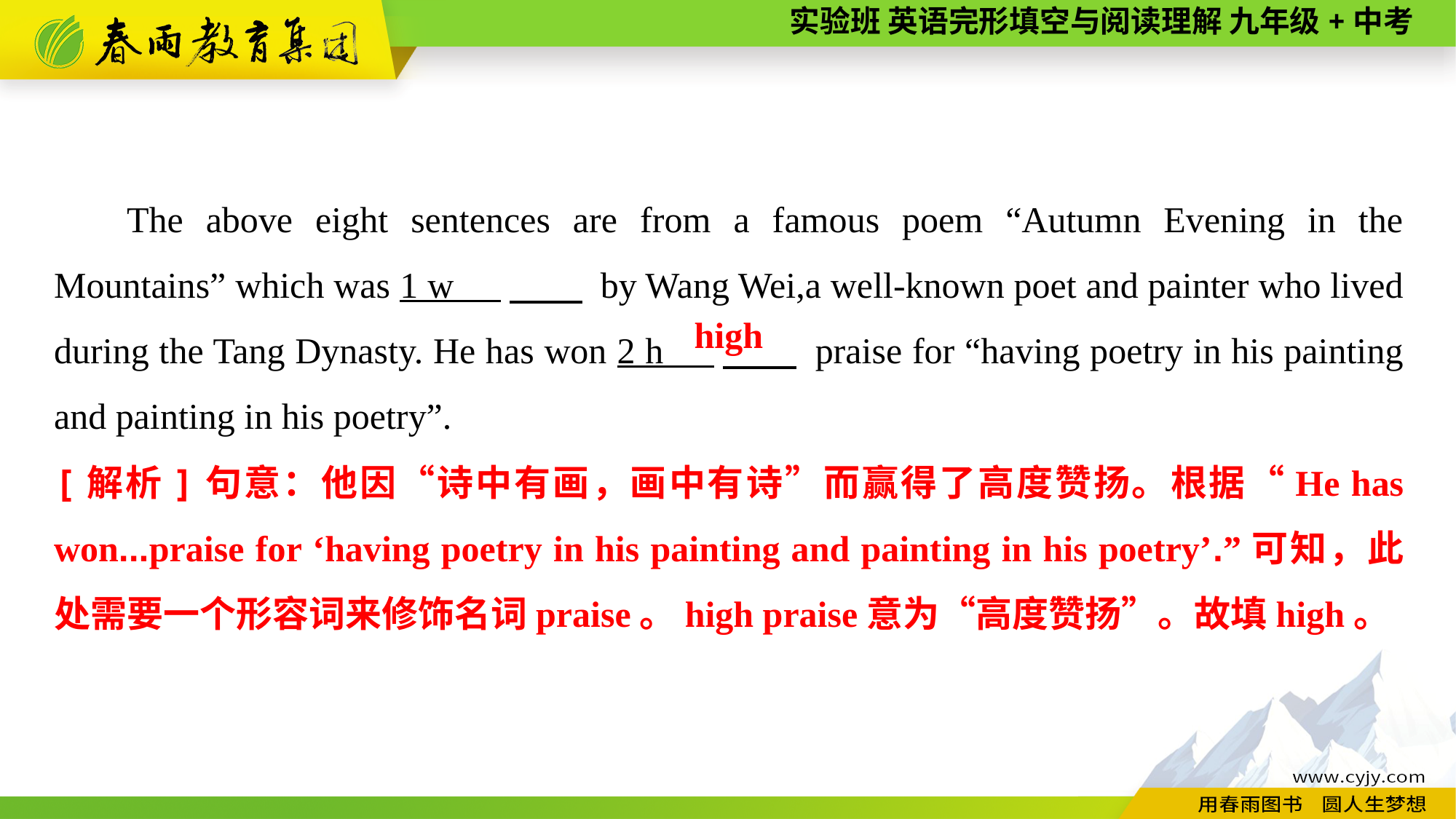

The above eight sentences are from a famous poem “Autumn Evening in the Mountains” which was 1 w     　　 by Wang Wei,a well-known poet and painter who lived during the Tang Dynasty. He has won 2 h     　　 praise for “having poetry in his painting and painting in his poetry”.
high
[解析]句意：他因“诗中有画，画中有诗”而赢得了高度赞扬。根据“He has won...praise for ‘having poetry in his painting and painting in his poetry’.”可知，此处需要一个形容词来修饰名词praise。high praise意为“高度赞扬”。故填high。